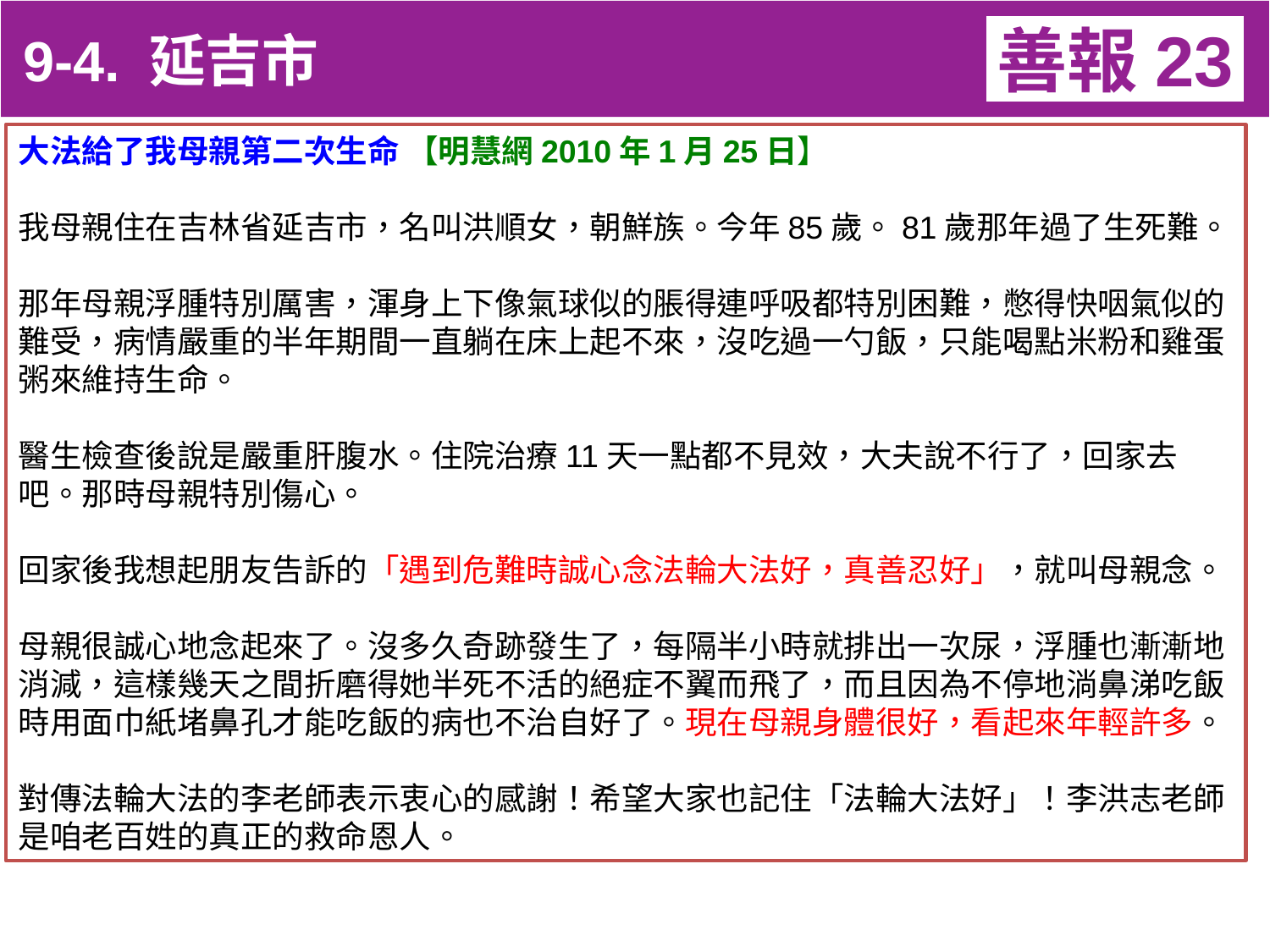

9-4. 延吉市
善報23

11-3. XX市官員惡報實例
大法給了我母親第二次生命 【明慧網2010年1月25日】

我母親住在吉林省延吉市，名叫洪順女，朝鮮族。今年85歲。81歲那年過了生死難。

那年母親浮腫特別厲害，渾身上下像氣球似的脹得連呼吸都特別困難，憋得快咽氣似的難受，病情嚴重的半年期間一直躺在床上起不來，沒吃過一勺飯，只能喝點米粉和雞蛋粥來維持生命。

醫生檢查後說是嚴重肝腹水。住院治療11天一點都不見效，大夫說不行了，回家去吧。那時母親特別傷心。

回家後我想起朋友告訴的「遇到危難時誠心念法輪大法好，真善忍好」，就叫母親念。

母親很誠心地念起來了。沒多久奇跡發生了，每隔半小時就排出一次尿，浮腫也漸漸地消減，這樣幾天之間折磨得她半死不活的絕症不翼而飛了，而且因為不停地淌鼻涕吃飯時用面巾紙堵鼻孔才能吃飯的病也不治自好了。現在母親身體很好，看起來年輕許多。

對傳法輪大法的李老師表示衷心的感謝！希望大家也記住「法輪大法好」！李洪志老師是咱老百姓的真正的救命恩人。